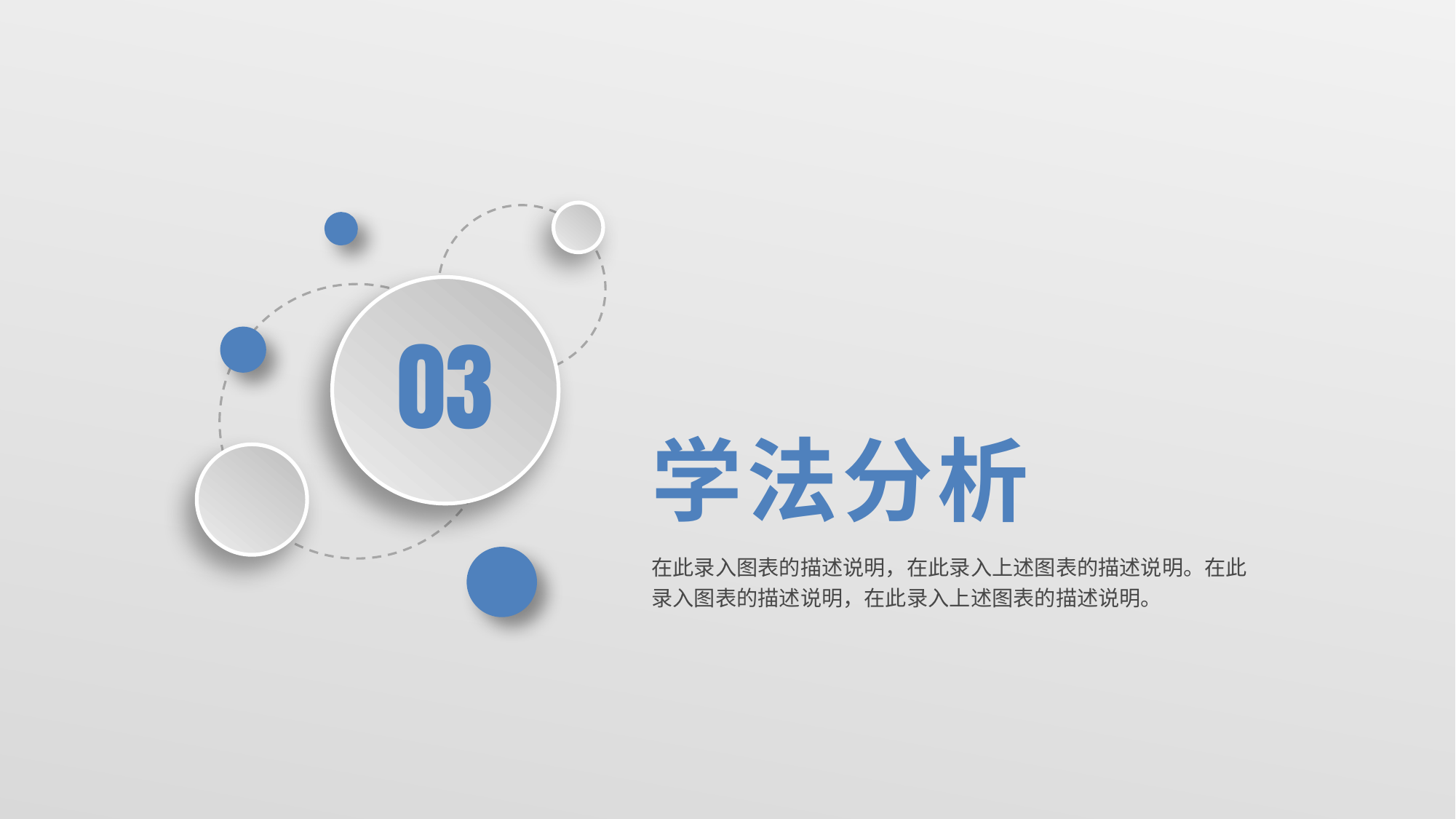

03

学法分析
在此录入图表的描述说明，在此录入上述图表的描述说明。在此录入图表的描述说明，在此录入上述图表的描述说明。